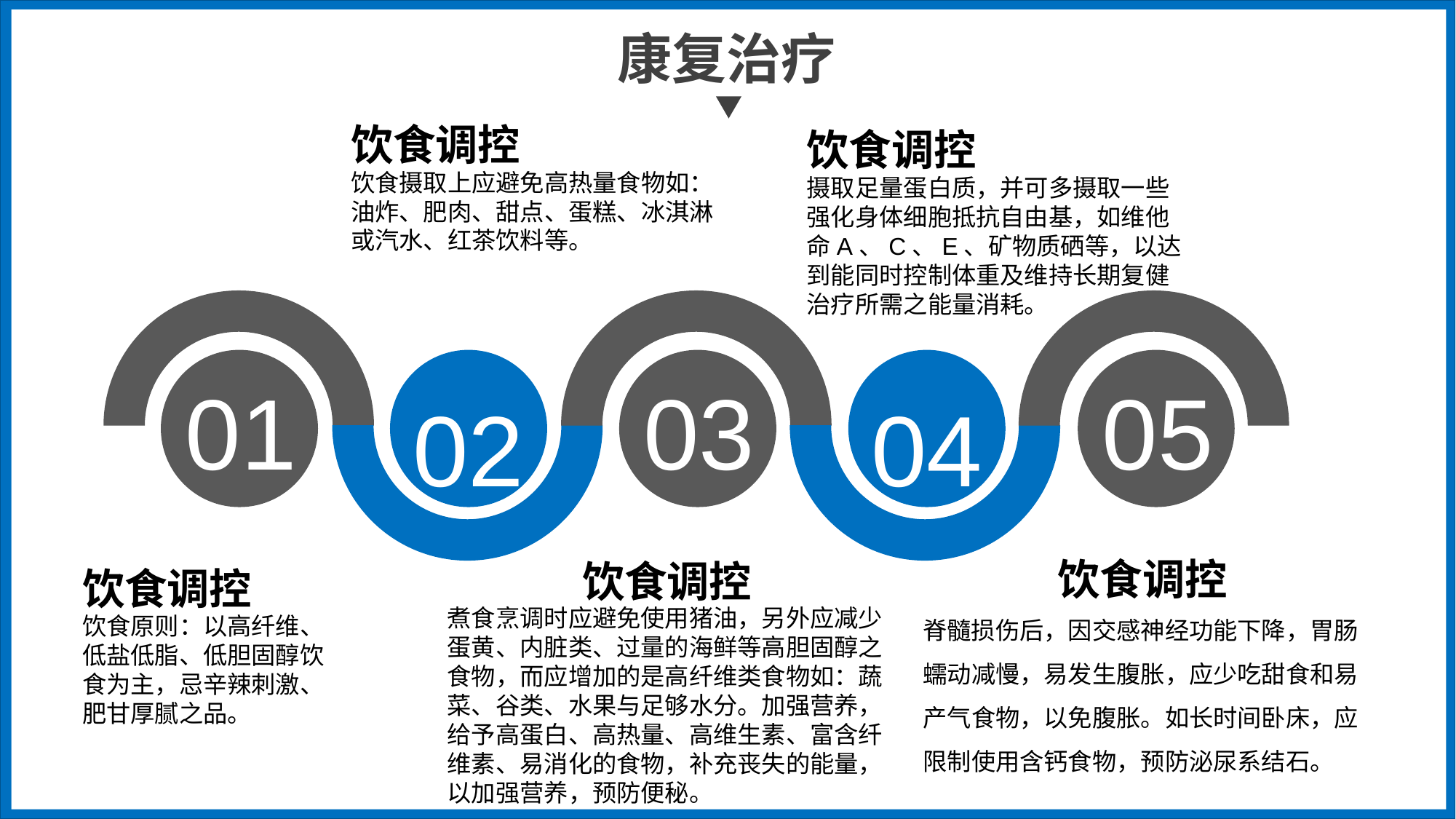

饮食调控
饮食调控
饮食摄取上应避免高热量食物如：油炸、肥肉、甜点、蛋糕、冰淇淋或汽水、红茶饮料等。
摄取足量蛋白质，并可多摄取一些强化身体细胞抵抗自由基，如维他命A、C、E、矿物质硒等，以达到能同时控制体重及维持长期复健治疗所需之能量消耗。

01
02
03
04
05
饮食调控
饮食调控
饮食调控
脊髓损伤后，因交感神经功能下降，胃肠蠕动减慢，易发生腹胀，应少吃甜食和易产气食物，以免腹胀。如长时间卧床，应限制使用含钙食物，预防泌尿系结石。
煮食烹调时应避免使用猪油，另外应减少蛋黄、内脏类、过量的海鲜等高胆固醇之食物，而应增加的是高纤维类食物如：蔬菜、谷类、水果与足够水分。加强营养，给予高蛋白、高热量、高维生素、富含纤维素、易消化的食物，补充丧失的能量，以加强营养，预防便秘。
饮食原则：以高纤维、低盐低脂、低胆固醇饮食为主，忌辛辣刺激、肥甘厚腻之品。